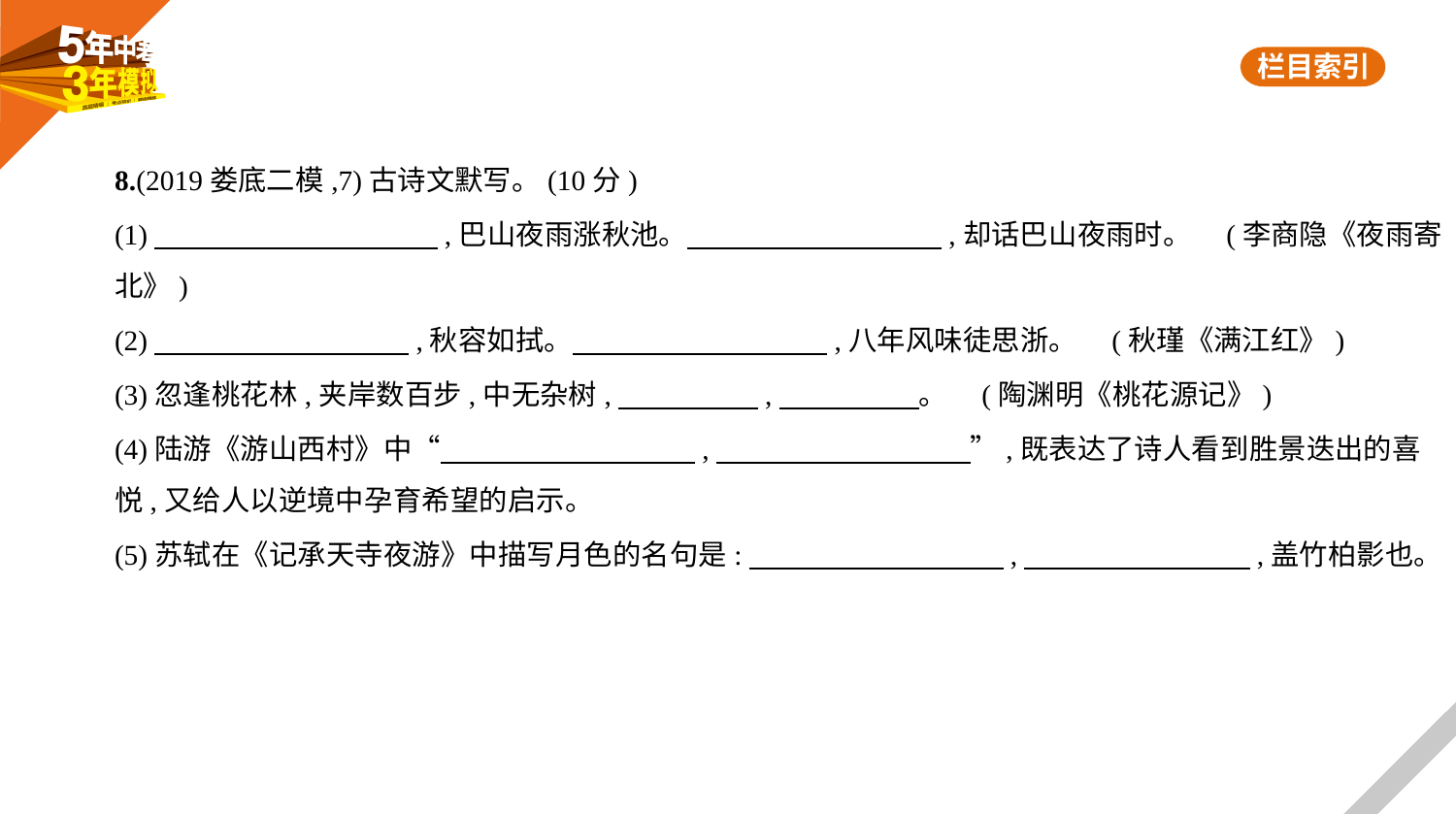

8.(2019娄底二模,7)古诗文默写。(10分)
(1)　　　　　　　　　    ,巴山夜雨涨秋池。　　　　　　　　    ,却话巴山夜雨时。 (李商隐《夜雨寄
北》)
(2)　　　　　　　　    ,秋容如拭。　　　　　　　　    ,八年风味徒思浙。 (秋瑾《满江红》)
(3)忽逢桃花林,夹岸数百步,中无杂树,　　　　    ,　　　　    。 (陶渊明《桃花源记》)
(4)陆游《游山西村》中“　　　　　　　　    ,　　　　　　　　    ”,既表达了诗人看到胜景迭出的喜
悦,又给人以逆境中孕育希望的启示。
(5)苏轼在《记承天寺夜游》中描写月色的名句是:　　　　　　　　    ,　　　　　　　    ,盖竹柏影也。